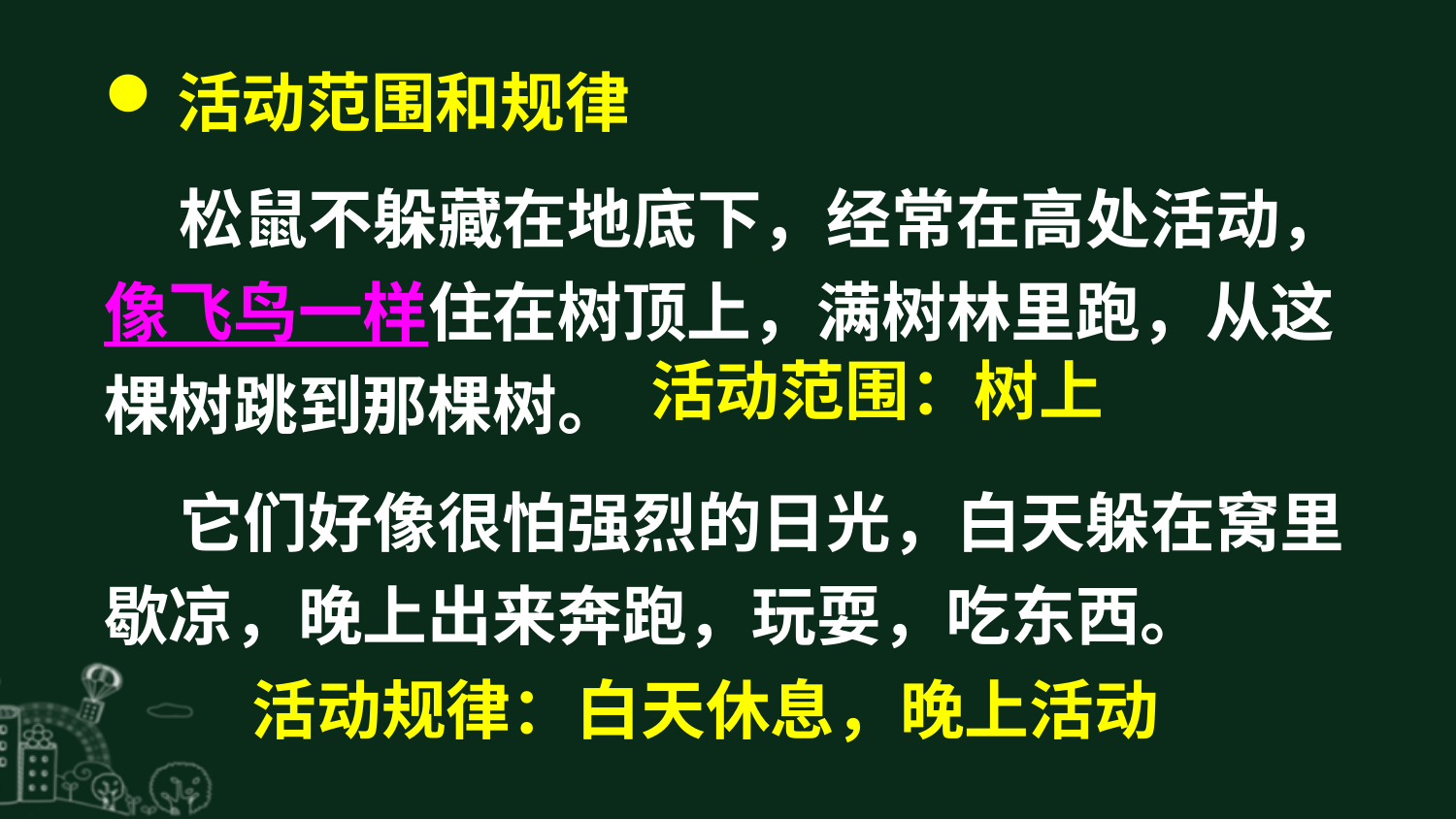

活动范围和规律
    松鼠不躲藏在地底下，经常在高处活动，像飞鸟一样住在树顶上，满树林里跑，从这棵树跳到那棵树。
    它们好像很怕强烈的日光，白天躲在窝里歇凉，晚上出来奔跑，玩耍，吃东西。
活动范围：树上
活动规律：白天休息，晚上活动